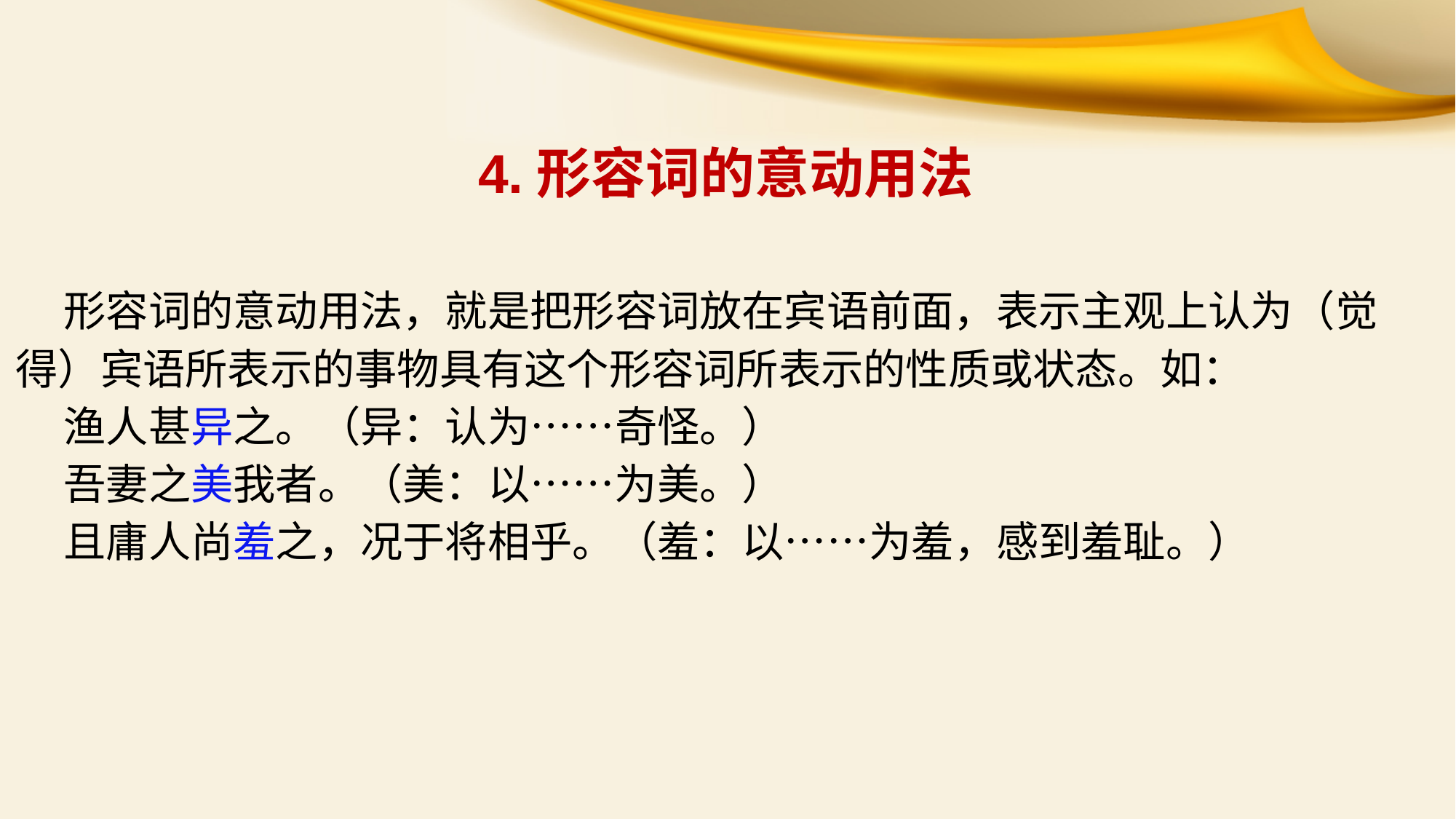

4.形容词的意动用法
    形容词的意动用法，就是把形容词放在宾语前面，表示主观上认为（觉得）宾语所表示的事物具有这个形容词所表示的性质或状态。如：
    渔人甚异之。（异：认为……奇怪。）
    吾妻之美我者。（美：以……为美。）
    且庸人尚羞之，况于将相乎。（羞：以……为羞，感到羞耻。）